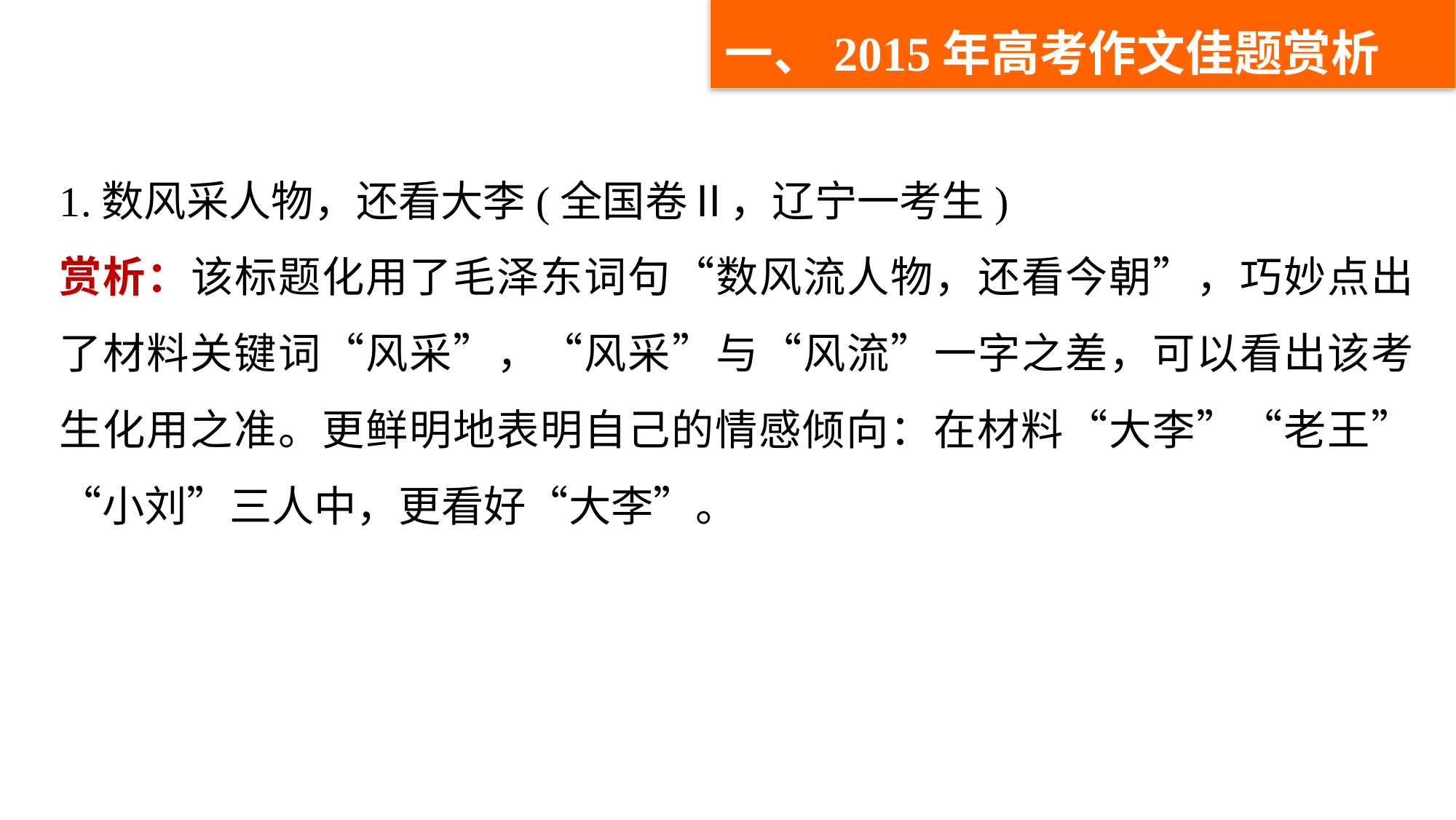

一、2015年高考作文佳题赏析
1.数风采人物，还看大李(全国卷Ⅱ，辽宁一考生)
赏析：该标题化用了毛泽东词句“数风流人物，还看今朝”，巧妙点出了材料关键词“风采”，“风采”与“风流”一字之差，可以看出该考生化用之准。更鲜明地表明自己的情感倾向：在材料“大李”“老王”“小刘”三人中，更看好“大李”。